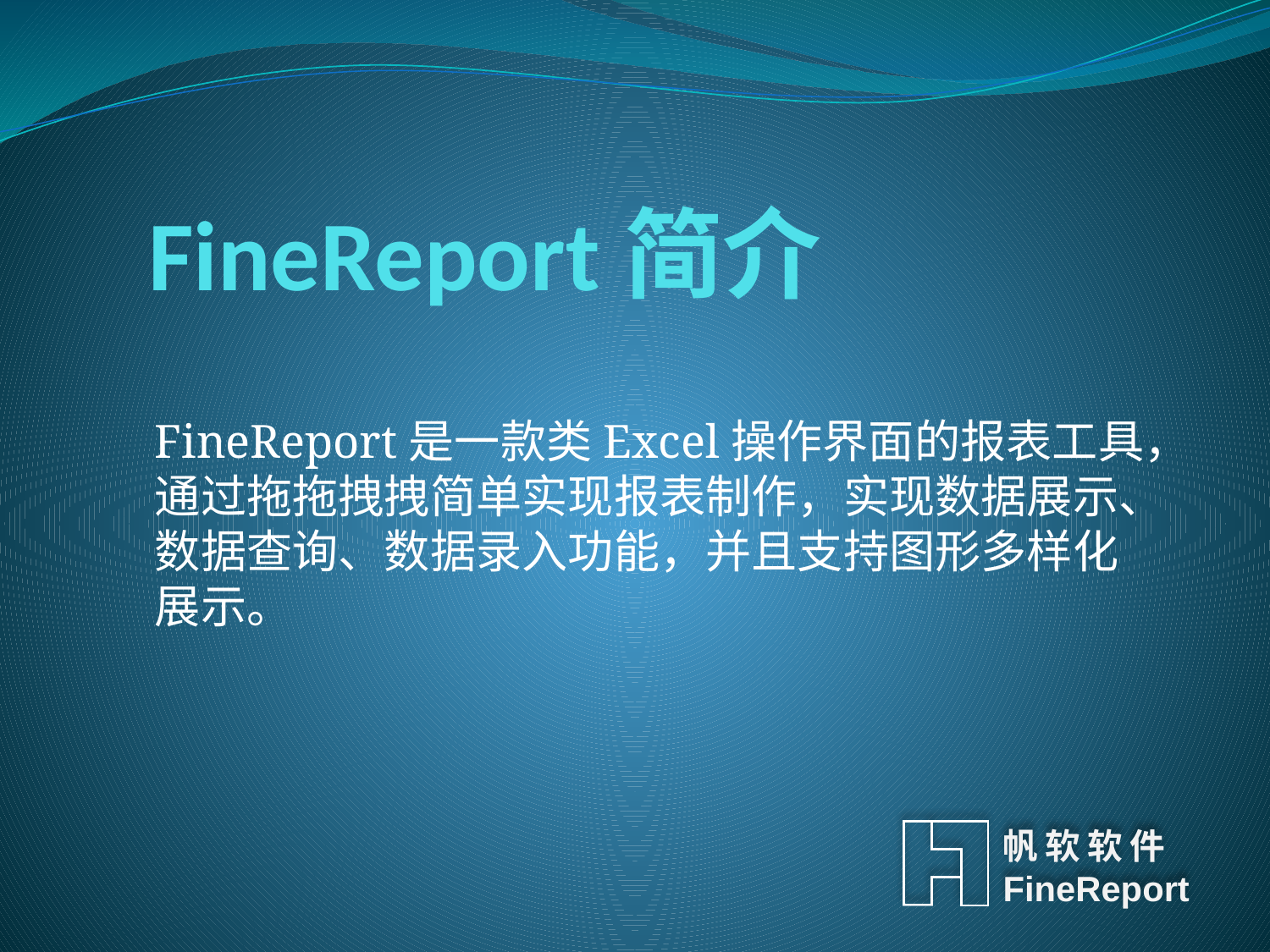

# FineReport简介
FineReport是一款类Excel操作界面的报表工具，通过拖拖拽拽简单实现报表制作，实现数据展示、数据查询、数据录入功能，并且支持图形多样化展示。